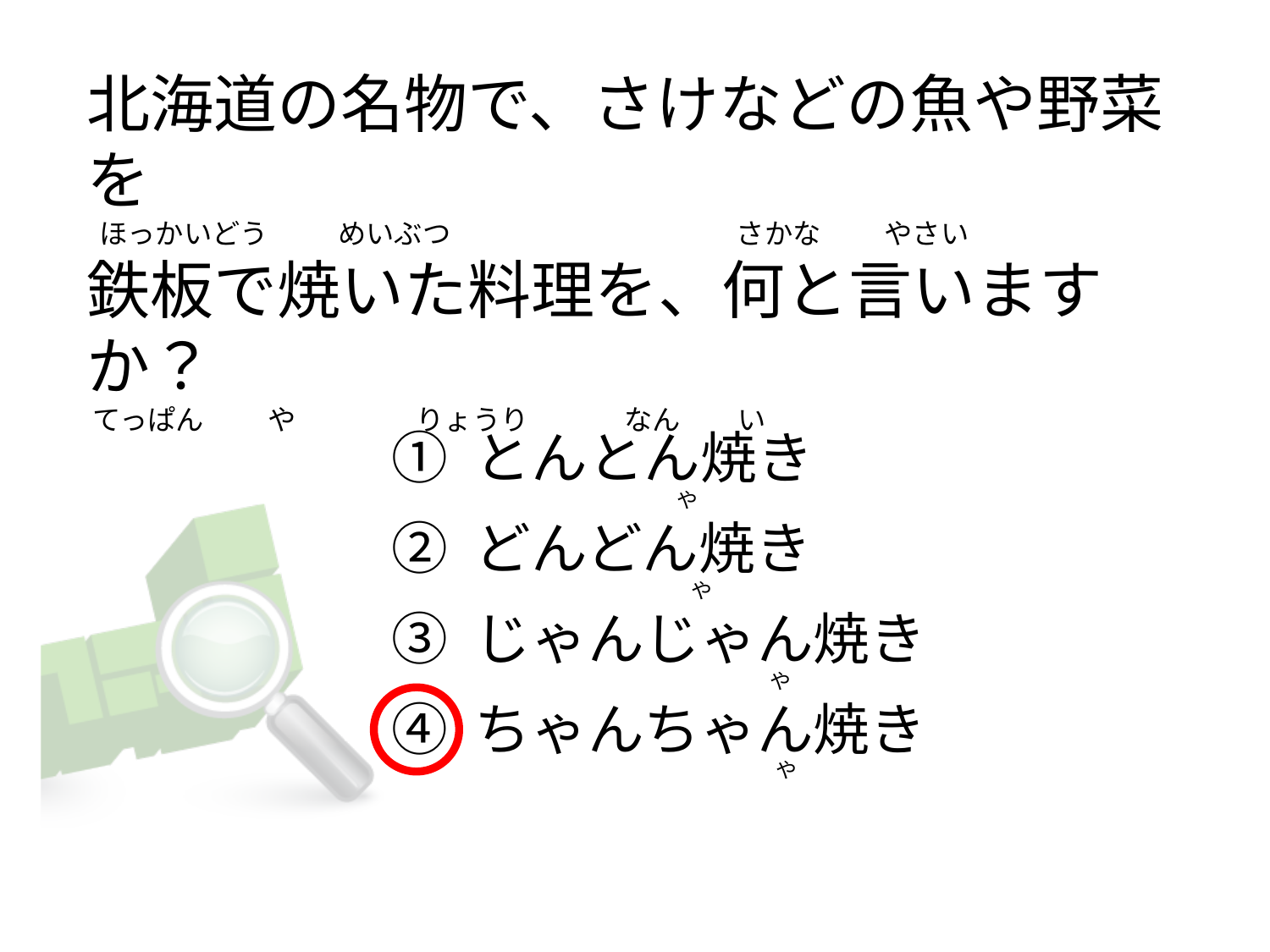

# 北海道の名物で、さけなどの魚や野菜を   ほっかいどう           めいぶつ                                             さかな          やさい 鉄板で焼いた料理を、何と言いますか？  てっぱん          や                   りょうり               なん         い
① とんとん焼き
② どんどん焼き
③ じゃんじゃん焼き
④ ちゃんちゃん焼き
                                          や
                                             や
                                                              や

                                                              や